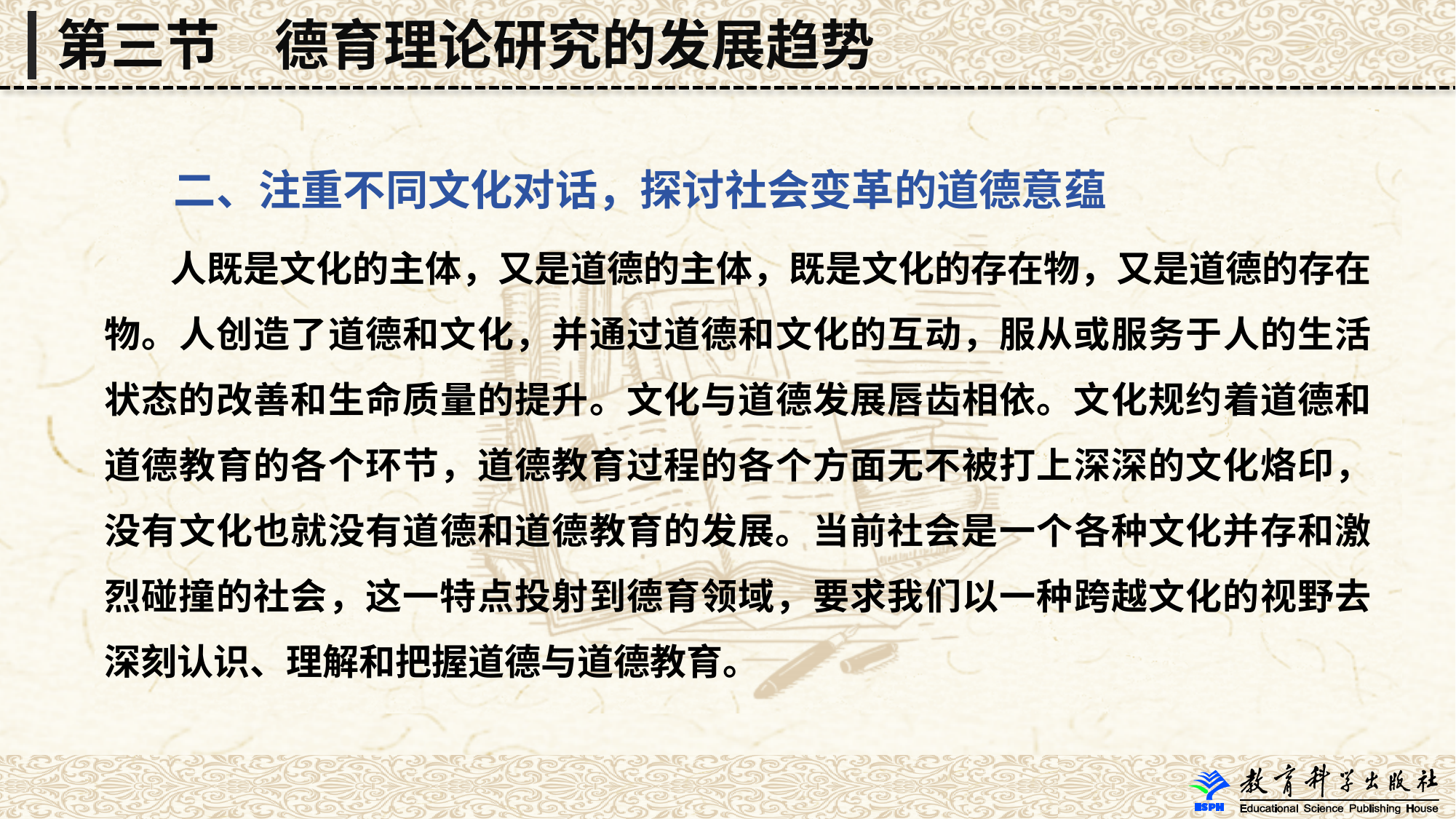

第三节　德育理论研究的发展趋势
         二、注重不同文化对话，探讨社会变革的道德意蕴

       人既是文化的主体，又是道德的主体，既是文化的存在物，又是道德的存在物。人创造了道德和文化，并通过道德和文化的互动，服从或服务于人的生活状态的改善和生命质量的提升。文化与道德发展唇齿相依。文化规约着道德和道德教育的各个环节，道德教育过程的各个方面无不被打上深深的文化烙印，没有文化也就没有道德和道德教育的发展。当前社会是一个各种文化并存和激烈碰撞的社会，这一特点投射到德育领域，要求我们以一种跨越文化的视野去深刻认识、理解和把握道德与道德教育。